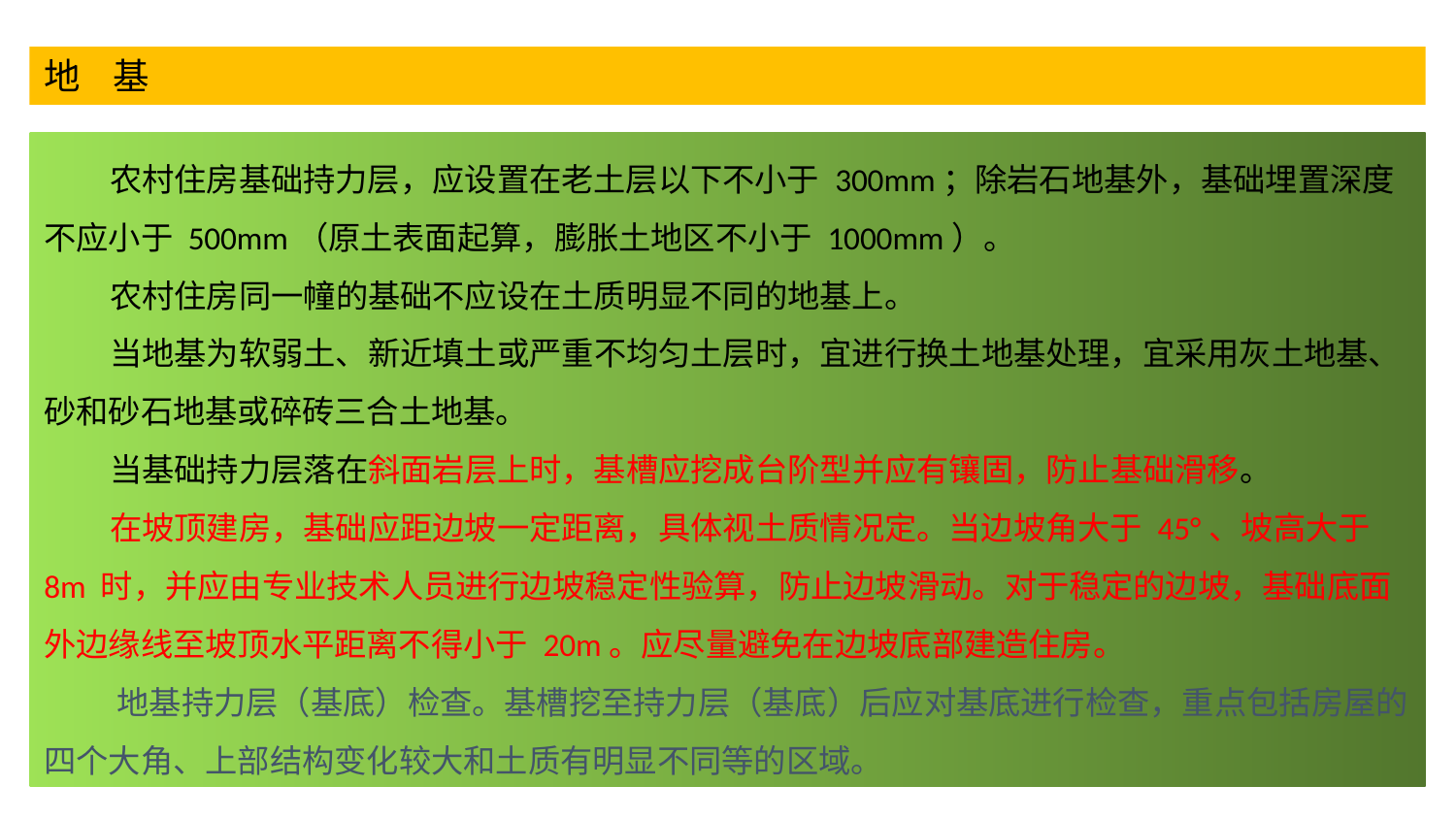

地    基
        农村住房基础持力层，应设置在老土层以下不小于 300mm；除岩石地基外，基础埋置深度不应小于 500mm（原土表面起算，膨胀土地区不小于 1000mm）。
        农村住房同一幢的基础不应设在土质明显不同的地基上。
        当地基为软弱土、新近填土或严重不均匀土层时，宜进行换土地基处理，宜采用灰土地基、砂和砂石地基或碎砖三合土地基。
        当基础持力层落在斜面岩层上时，基槽应挖成台阶型并应有镶固，防止基础滑移。
        在坡顶建房，基础应距边坡一定距离，具体视土质情况定。当边坡角大于 45°、坡高大于 8m 时，并应由专业技术人员进行边坡稳定性验算，防止边坡滑动。对于稳定的边坡，基础底面外边缘线至坡顶水平距离不得小于 20m。应尽量避免在边坡底部建造住房。
         地基持力层（基底）检查。基槽挖至持力层（基底）后应对基底进行检查，重点包括房屋的四个大角、上部结构变化较大和土质有明显不同等的区域。